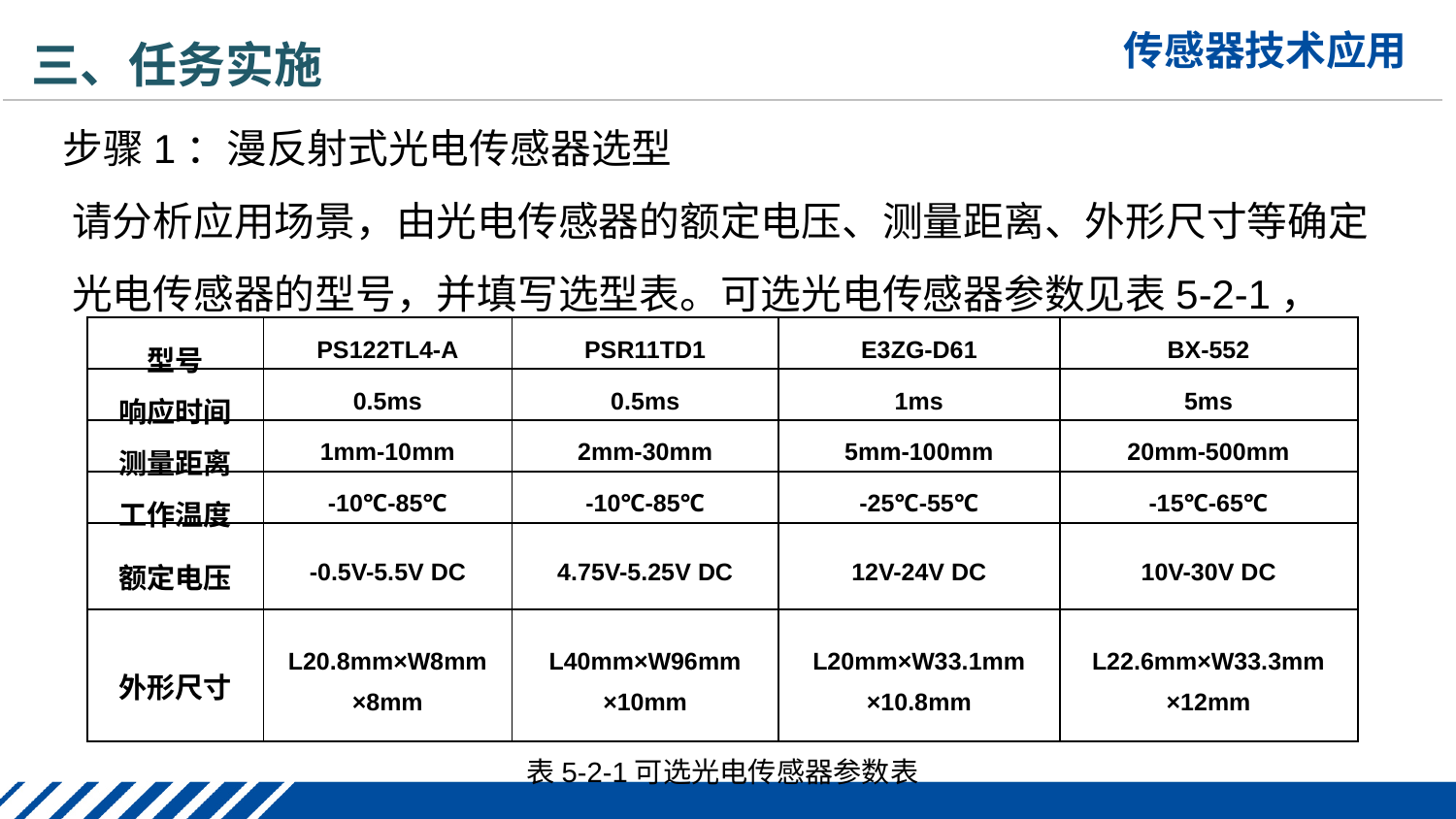

三、任务实施
步骤1：漫反射式光电传感器选型
请分析应用场景，由光电传感器的额定电压、测量距离、外形尺寸等确定光电传感器的型号，并填写选型表。可选光电传感器参数见表5-2-1，
| 型号 | PS122TL4-A | PSR11TD1 | E3ZG-D61 | BX-552 |
| --- | --- | --- | --- | --- |
| 响应时间 | 0.5ms | 0.5ms | 1ms | 5ms |
| 测量距离 | 1mm-10mm | 2mm-30mm | 5mm-100mm | 20mm-500mm |
| 工作温度 | -10℃-85℃ | -10℃-85℃ | -25℃-55℃ | -15℃-65℃ |
| 额定电压 | -0.5V-5.5V DC | 4.75V-5.25V DC | 12V-24V DC | 10V-30V DC |
| 外形尺寸 | L20.8mm×W8mm ×8mm | L40mm×W96mm ×10mm | L20mm×W33.1mm ×10.8mm | L22.6mm×W33.3mm ×12mm |
表5-2-1可选光电传感器参数表